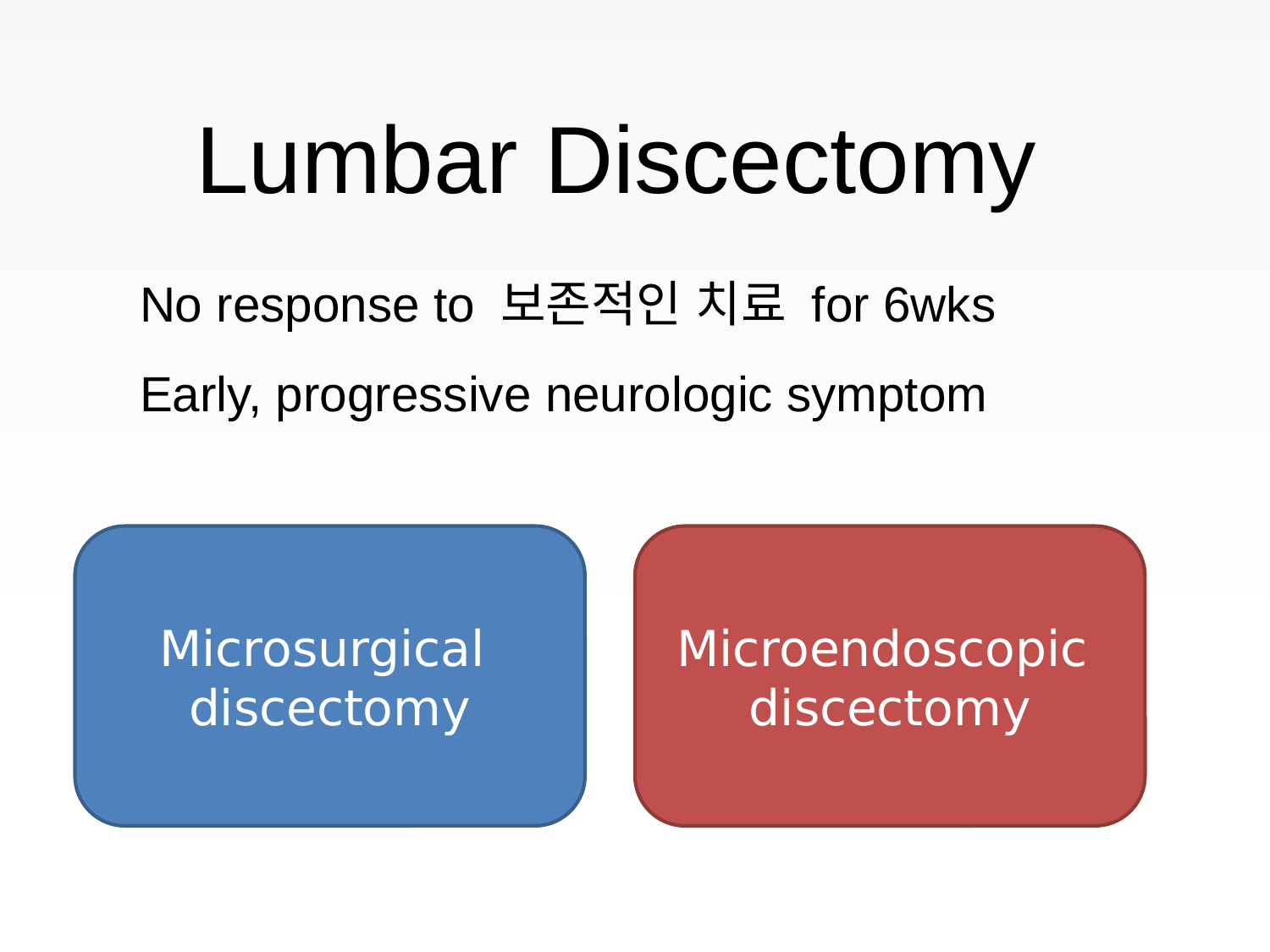

# Lumbar Discectomy
No response to 보존적인 치료 for 6wks
Early, progressive neurologic symptom
Microsurgical
discectomy
Microendoscopic
discectomy